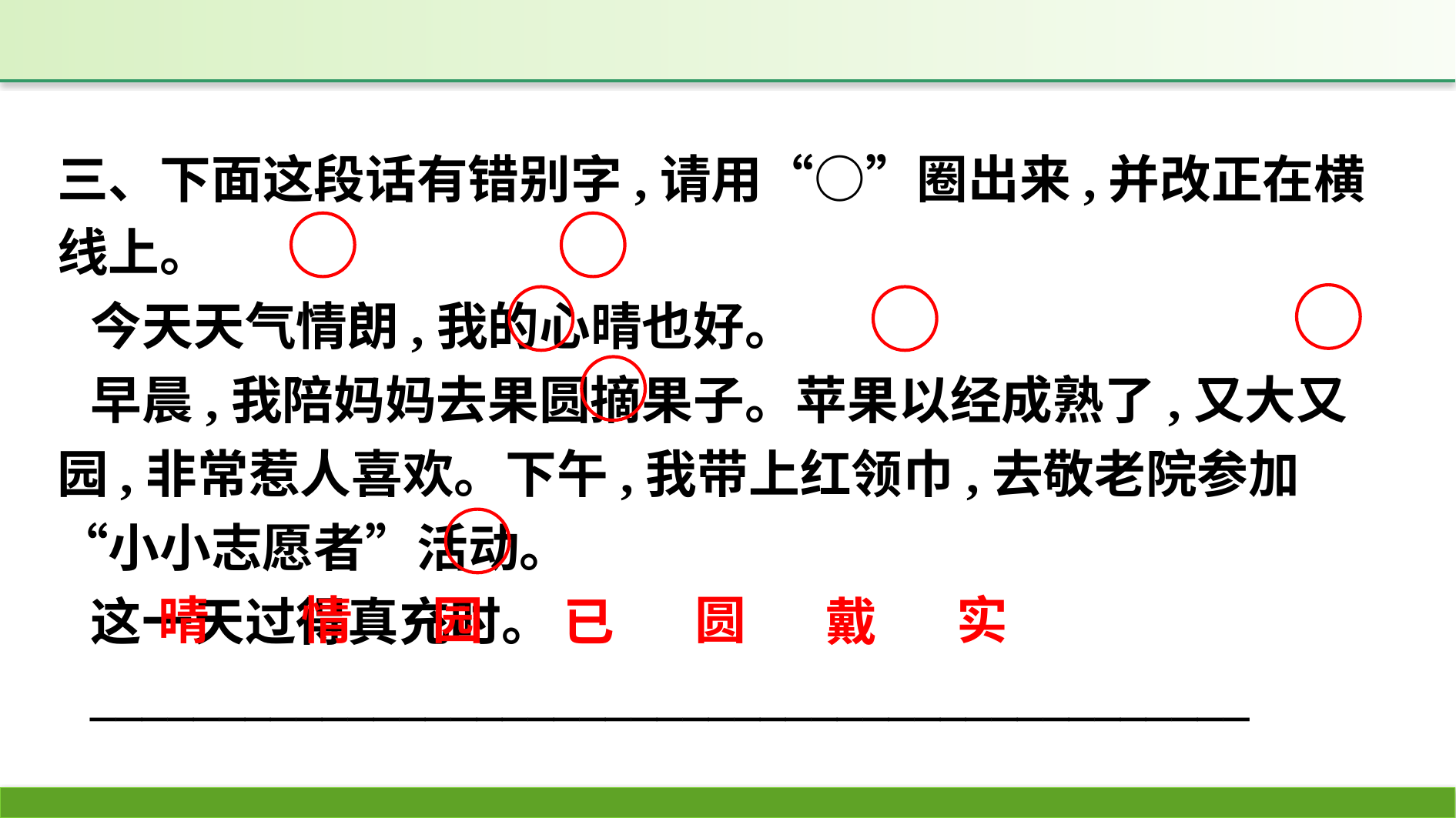

三、下面这段话有错别字,请用“○”圈出来,并改正在横线上。
今天天气情朗,我的心晴也好。
早晨,我陪妈妈去果圆摘果子。苹果以经成熟了,又大又园,非常惹人喜欢。下午,我带上红领巾,去敬老院参加“小小志愿者”活动。
这一天过得真充时。
_____________________________________________

晴
情
园
圆
实
已
戴